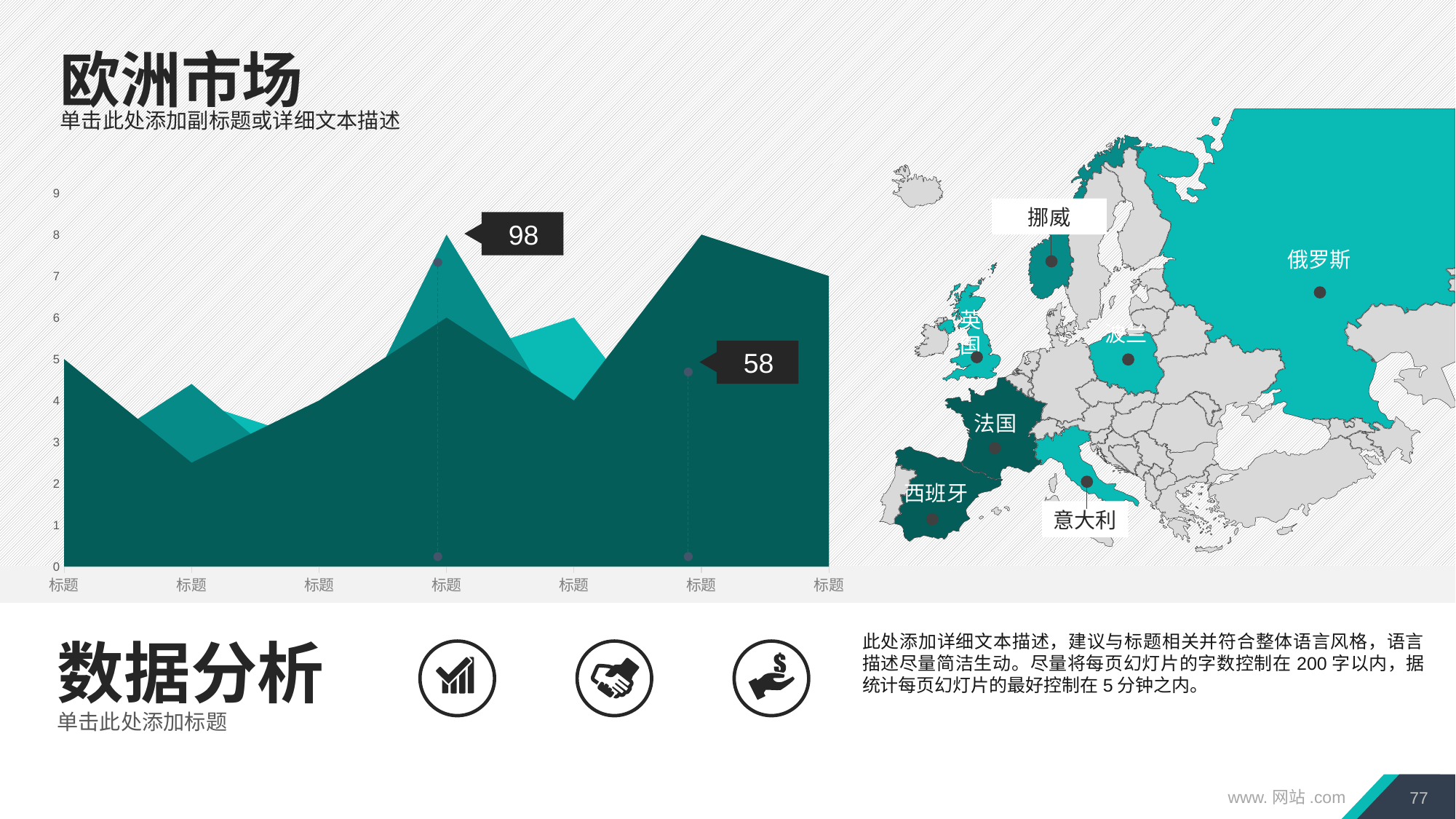

欧洲市场
单击此处添加副标题或详细文本描述

### Chart

| Category | 列1 | 列2 | 列3 |
|---|---|---|---|
| 标题 | 5.0 | 2.4 | 1.0 |
| 标题 | 2.5 | 4.4 | 4.0 |
| 标题 | 4.0 | 1.8 | 3.0 |
| 标题 | 6.0 | 8.0 | 5.0 |
| 标题 | 4.0 | 3.0 | 6.0 |
| 标题 | 8.0 | 5.0 | 2.0 |
| 标题 | 7.0 | 6.0 | 3.0 |
挪威
98
俄罗斯

英国
波兰
58

法国

西班牙

意大利

此处添加详细文本描述，建议与标题相关并符合整体语言风格，语言描述尽量简洁生动。尽量将每页幻灯片的字数控制在200字以内，据统计每页幻灯片的最好控制在5分钟之内。
数据分析

单击此处添加标题
77